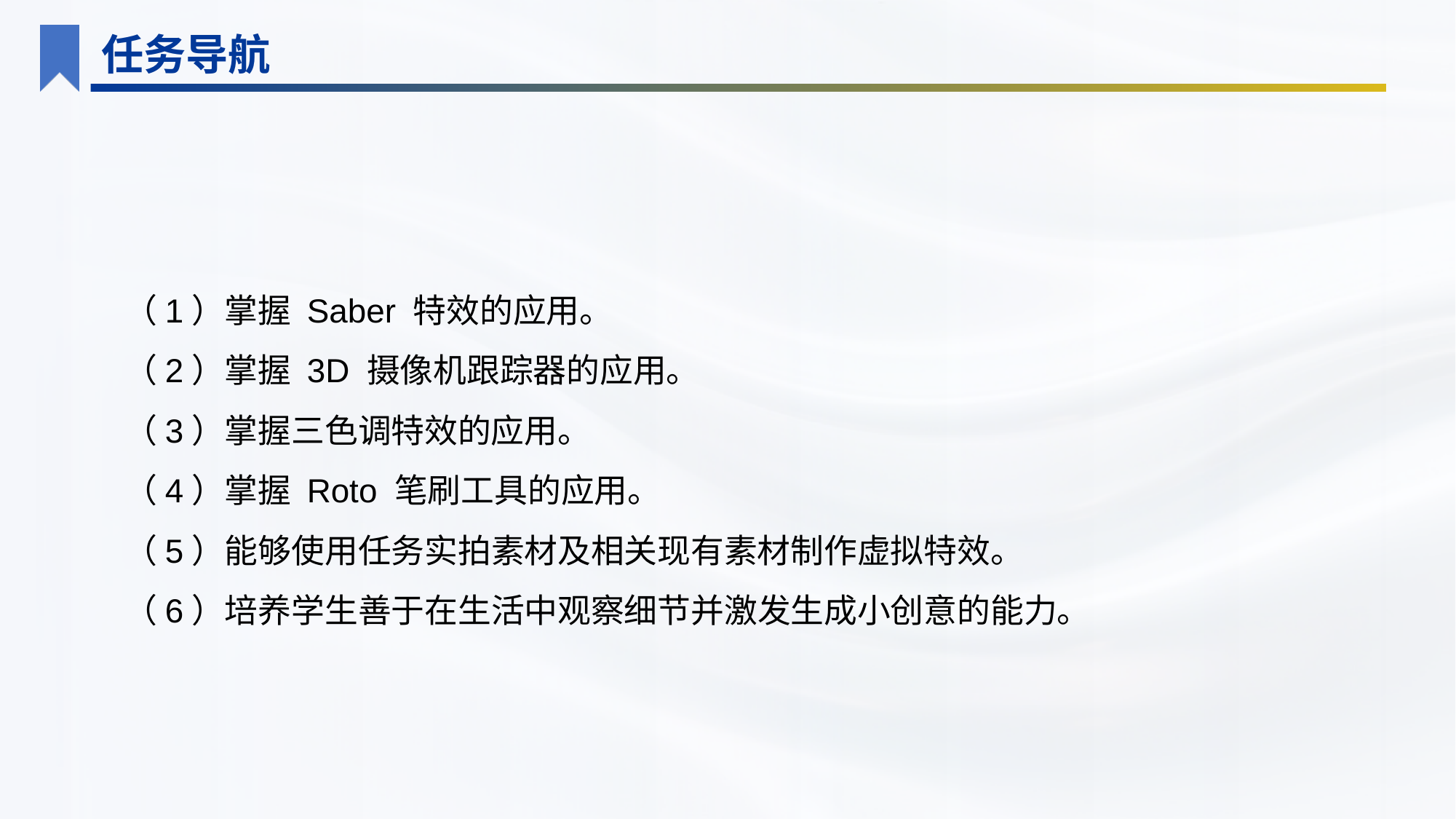

任务导航
（1）掌握 Saber 特效的应用。
（2）掌握 3D 摄像机跟踪器的应用。
（3）掌握三色调特效的应用。
（4）掌握 Roto 笔刷工具的应用。
（5）能够使用任务实拍素材及相关现有素材制作虚拟特效。
（6）培养学生善于在生活中观察细节并激发生成小创意的能力。